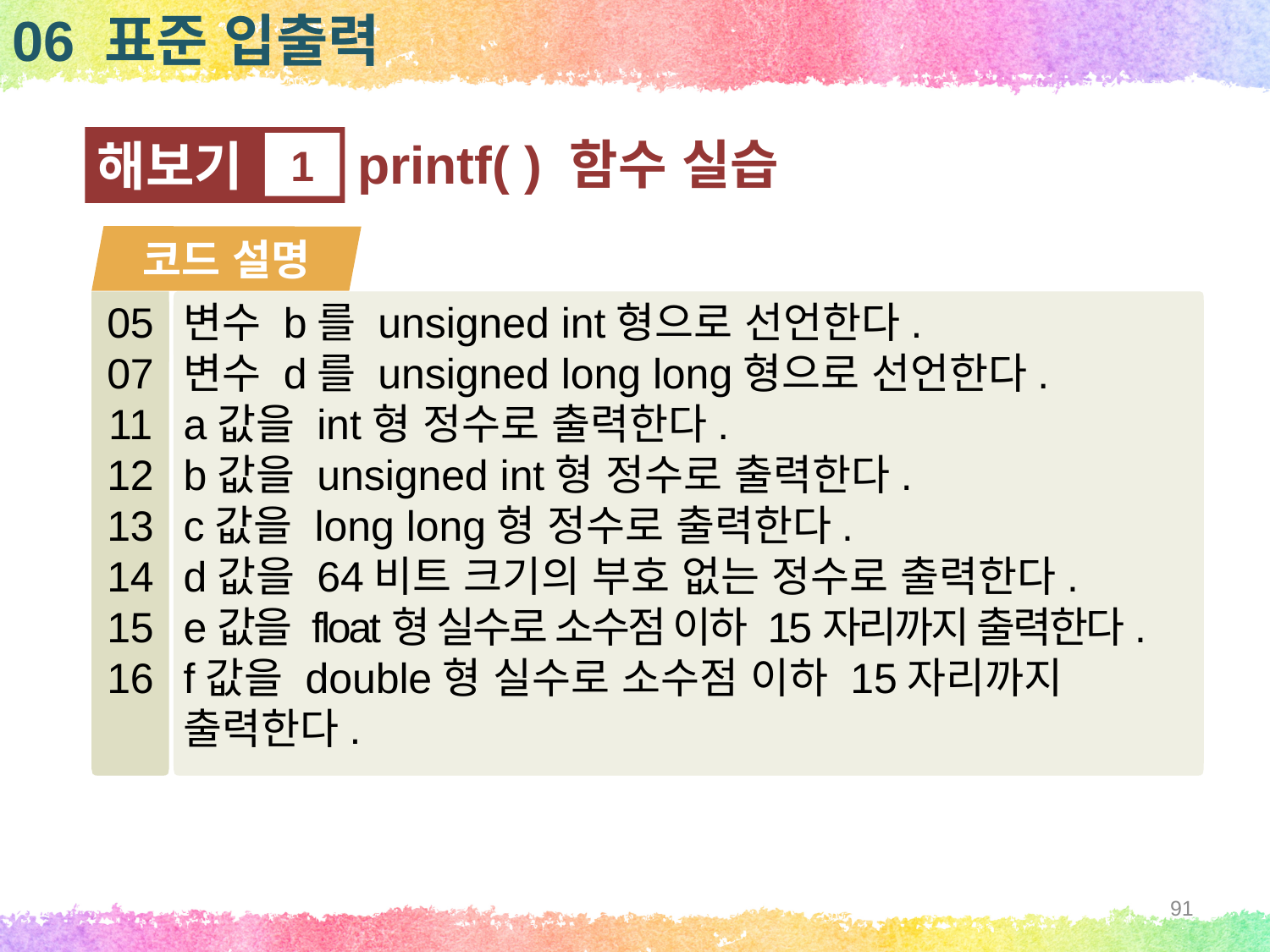

06 표준 입출력
printf( ) 함수 실습
해보기
1
코드 설명

05
07
11
12
13
14
15
16
변수 b를 unsigned int형으로 선언한다.
변수 d를 unsigned long long형으로 선언한다.
a값을 int형 정수로 출력한다.
b값을 unsigned int형 정수로 출력한다.
c값을 long long형 정수로 출력한다.
d값을 64비트 크기의 부호 없는 정수로 출력한다.
e값을 float형 실수로 소수점 이하 15자리까지 출력한다.
f값을 double형 실수로 소수점 이하 15자리까지 출력한다.
91